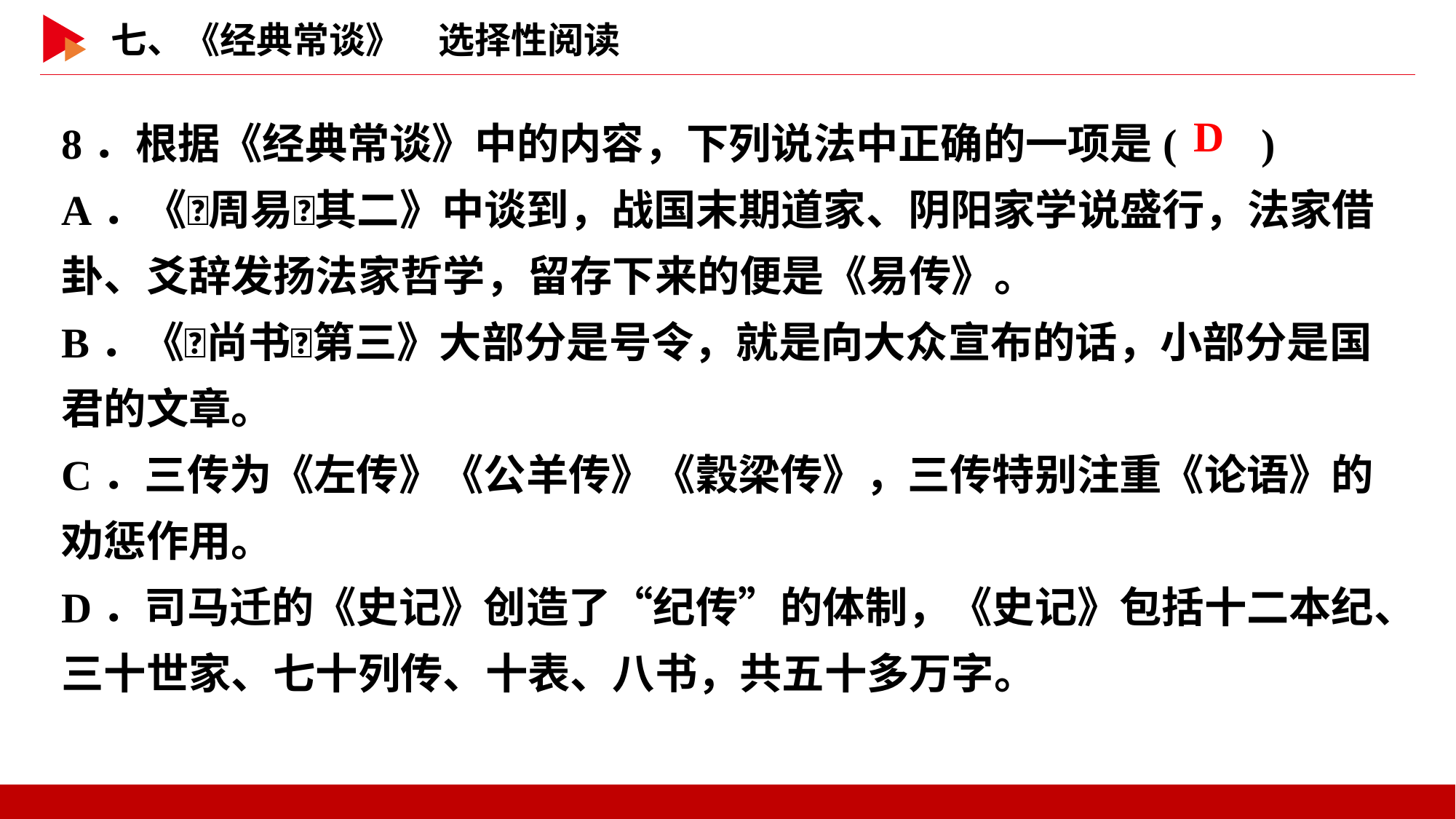

8．根据《经典常谈》中的内容，下列说法中正确的一项是(        )
A．《􀎮周易􀎯其二》中谈到，战国末期道家、阴阳家学说盛行，法家借卦、爻辞发扬法家哲学，留存下来的便是《易传》。
B．《􀎮尚书􀎯第三》大部分是号令，就是向大众宣布的话，小部分是国君的文章。
C．三传为《左传》《公羊传》《穀梁传》，三传特别注重《论语》的劝惩作用。
D．司马迁的《史记》创造了“纪传”的体制，《史记》包括十二本纪、三十世家、七十列传、十表、八书，共五十多万字。
   D